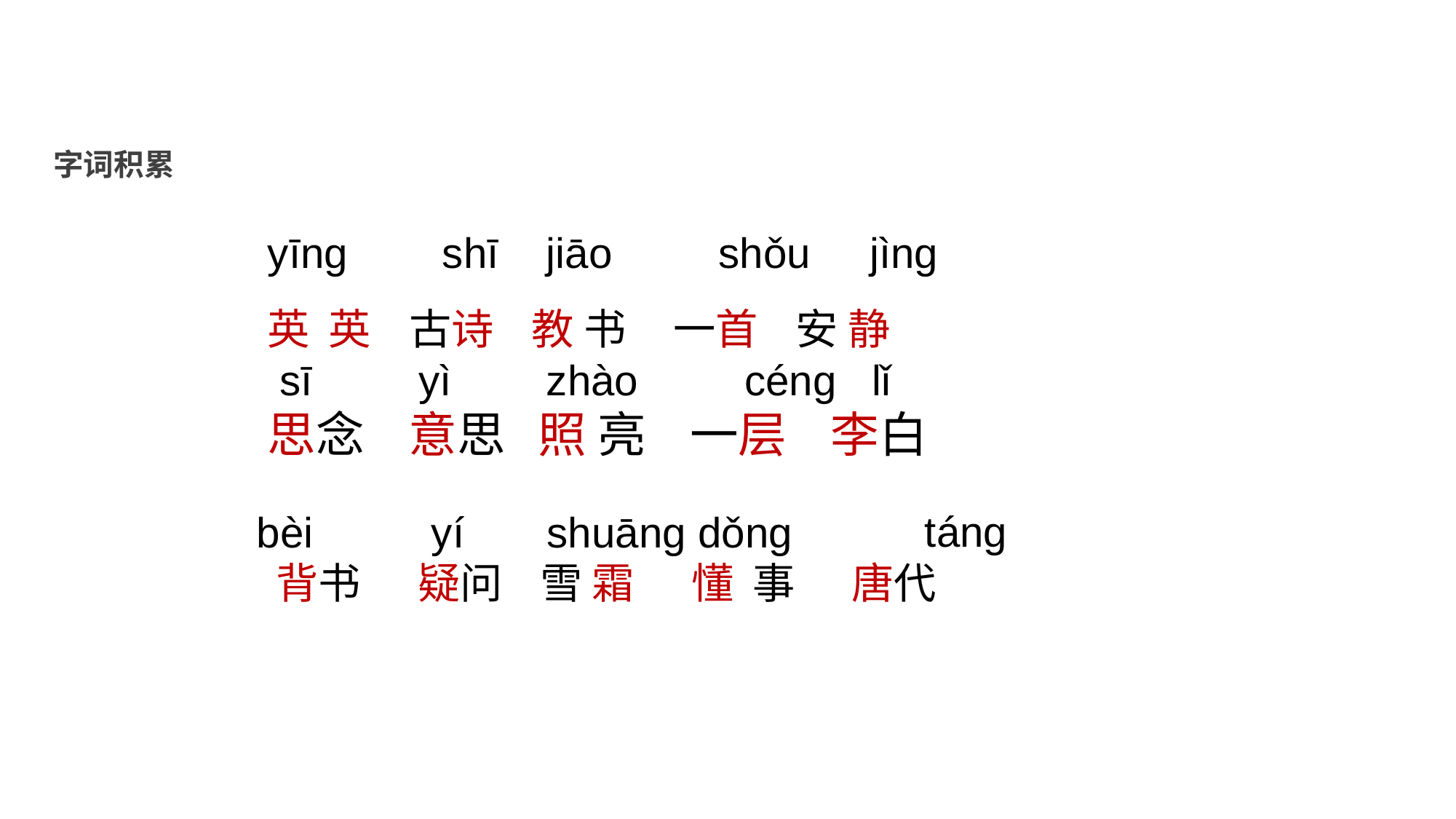

字词积累
yīng        shī    jiāo         shǒu     jìng
英  英    古诗    教 书     一首    安 静
 sī         yì        zhào         céng   lǐ
思念    意思   照 亮    一层    李白
tánɡ
bèi          yí       shuānɡ dǒnɡ
 背书      疑问    雪 霜      懂  事      唐代